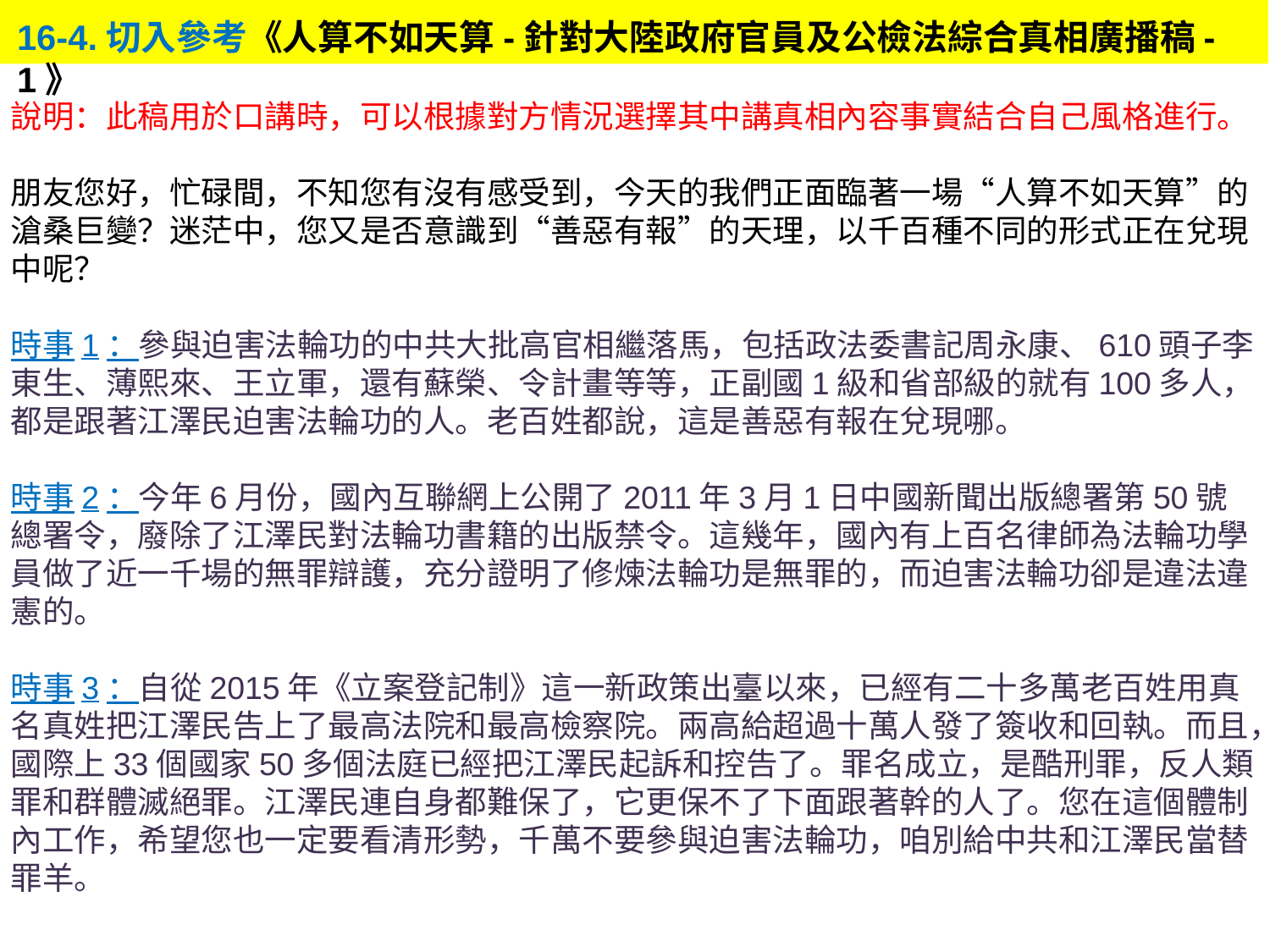

16-4.切入參考《人算不如天算-針對大陸政府官員及公檢法綜合真相廣播稿-1》

說明：此稿用於口講時，可以根據對方情況選擇其中講真相內容事實結合自己風格進行。

朋友您好，忙碌間，不知您有沒有感受到，今天的我們正面臨著一場“人算不如天算”的滄桑巨變？迷茫中，您又是否意識到“善惡有報”的天理，以千百種不同的形式正在兌現中呢？

時事1：參與迫害法輪功的中共大批高官相繼落馬，包括政法委書記周永康、610頭子李東生、薄熙來、王立軍，還有蘇榮、令計畫等等，正副國1級和省部級的就有100多人，都是跟著江澤民迫害法輪功的人。老百姓都說，這是善惡有報在兌現哪。

時事2：今年6月份，國內互聯網上公開了2011年3月1日中國新聞出版總署第50號總署令，廢除了江澤民對法輪功書籍的出版禁令。這幾年，國內有上百名律師為法輪功學員做了近一千場的無罪辯護，充分證明了修煉法輪功是無罪的，而迫害法輪功卻是違法違憲的。

時事3：自從2015年《立案登記制》這一新政策出臺以來，已經有二十多萬老百姓用真名真姓把江澤民告上了最高法院和最高檢察院。兩高給超過十萬人發了簽收和回執。而且，國際上33個國家50多個法庭已經把江澤民起訴和控告了。罪名成立，是酷刑罪，反人類罪和群體滅絕罪。江澤民連自身都難保了，它更保不了下面跟著幹的人了。您在這個體制內工作，希望您也一定要看清形勢，千萬不要參與迫害法輪功，咱別給中共和江澤民當替罪羊。